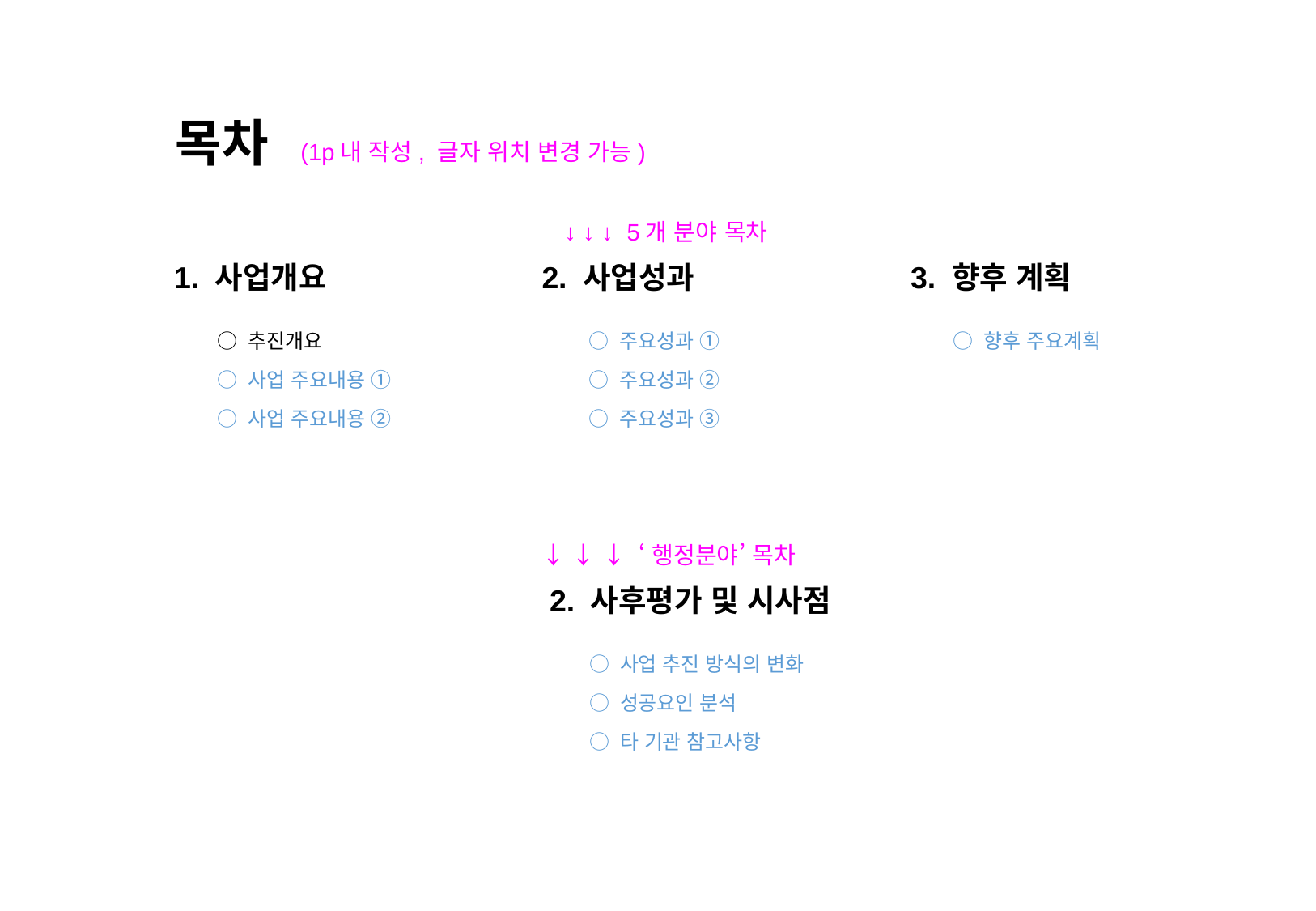

목차
(1p내 작성, 글자 위치 변경 가능)
↓ ↓ ↓  5개 분야 목차
1. 사업개요
2. 사업성과
3. 향후 계획
○ 추진개요
○ 사업 주요내용 ①
○ 사업 주요내용 ②
○ 주요성과 ①
○ 주요성과 ②
○ 주요성과 ③
○ 향후 주요계획
↓ ↓ ↓  ‘행정분야’ 목차
2. 사후평가 및 시사점
○ 사업 추진 방식의 변화
○ 성공요인 분석
○ 타 기관 참고사항